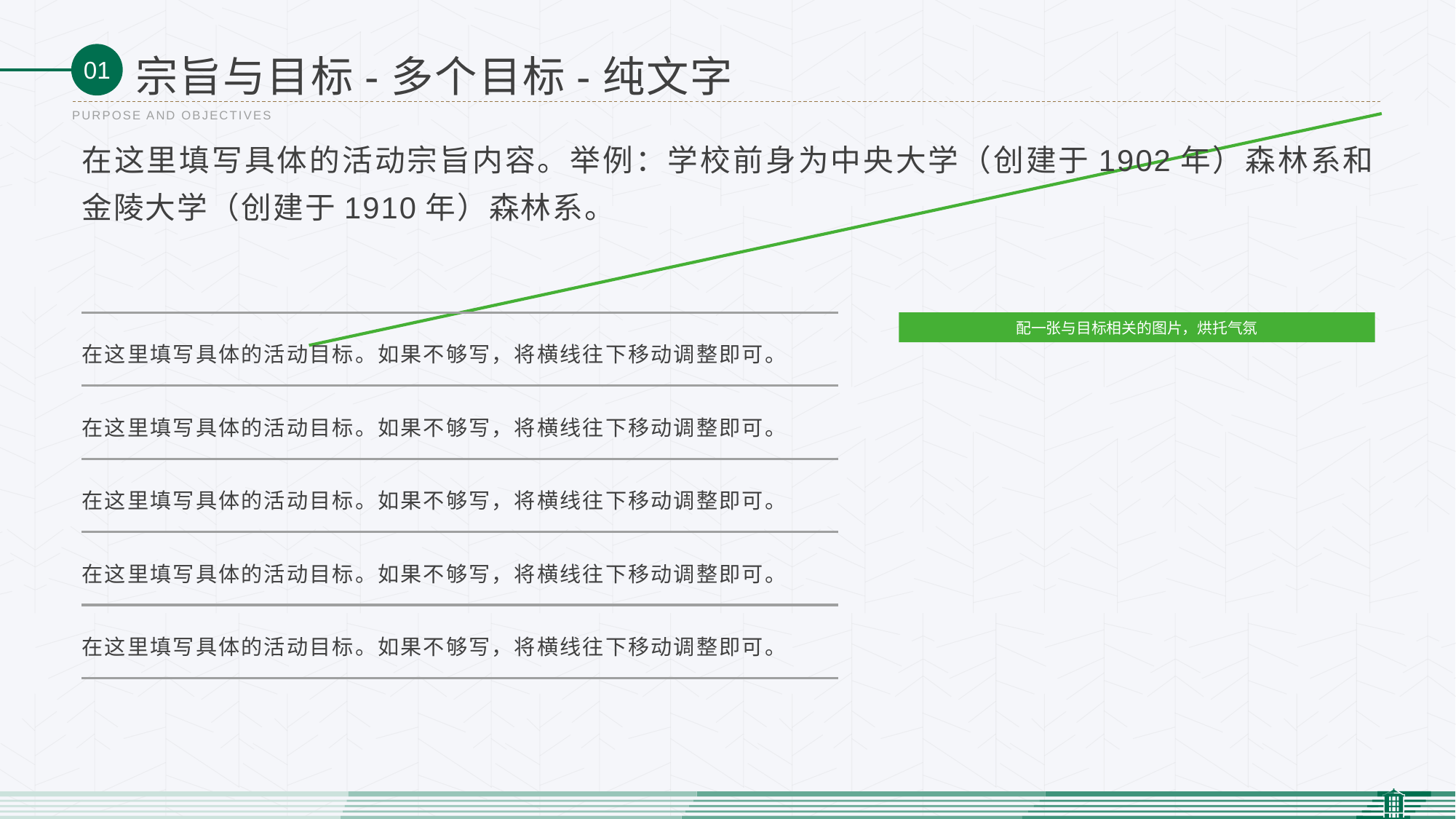

宗旨与目标-多个目标-纯文字
PURPOSE AND OBJECTIVES
在这里填写具体的活动宗旨内容。举例：学校前身为中央大学（创建于1902年）森林系和金陵大学（创建于1910年）森林系。

配一张与目标相关的图片，烘托气氛
在这里填写具体的活动目标。如果不够写，将横线往下移动调整即可。

在这里填写具体的活动目标。如果不够写，将横线往下移动调整即可。
在这里填写具体的活动目标。如果不够写，将横线往下移动调整即可。
在这里填写具体的活动目标。如果不够写，将横线往下移动调整即可。
在这里填写具体的活动目标。如果不够写，将横线往下移动调整即可。